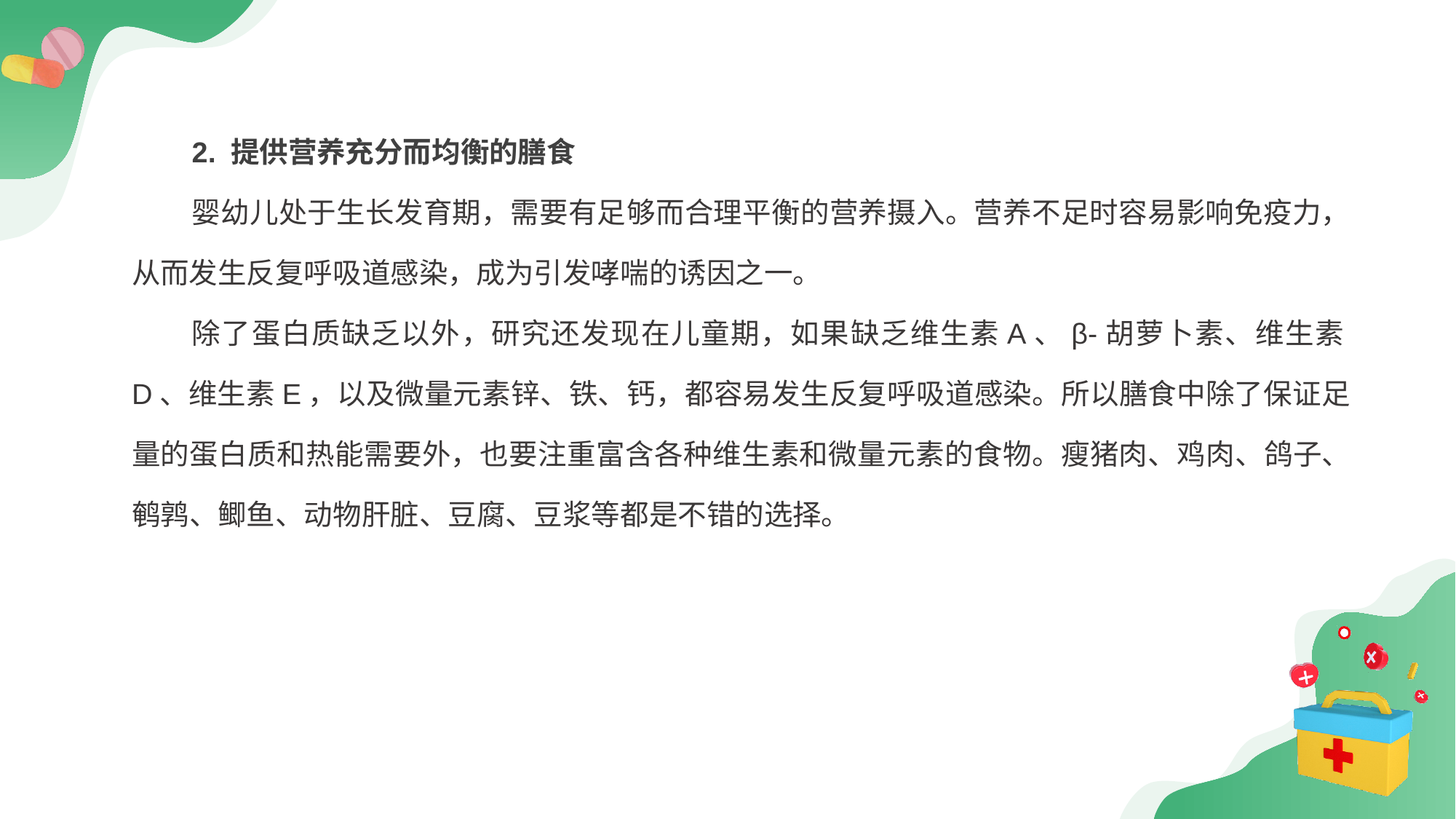

2. 提供营养充分而均衡的膳食
婴幼儿处于生长发育期，需要有足够而合理平衡的营养摄入。营养不足时容易影响免疫力，从而发生反复呼吸道感染，成为引发哮喘的诱因之一。
除了蛋白质缺乏以外，研究还发现在儿童期，如果缺乏维生素A、β-胡萝卜素、维生素D、维生素E，以及微量元素锌、铁、钙，都容易发生反复呼吸道感染。所以膳食中除了保证足量的蛋白质和热能需要外，也要注重富含各种维生素和微量元素的食物。瘦猪肉、鸡肉、鸽子、鹌鹑、鲫鱼、动物肝脏、豆腐、豆浆等都是不错的选择。